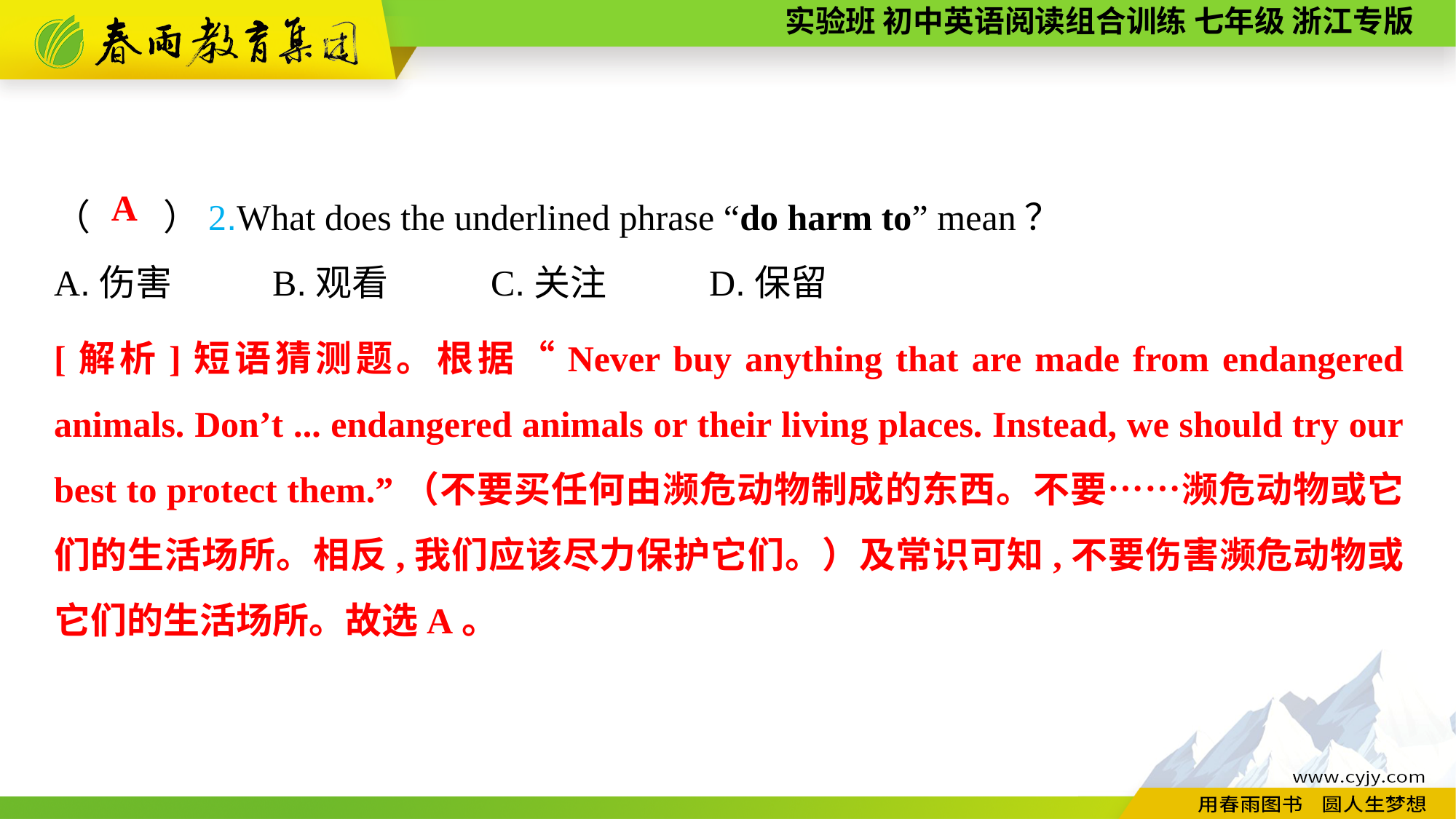

（　　）2.What does the underlined phrase “do harm to” mean？
A.伤害	B.观看	C.关注	D.保留
A
[解析]短语猜测题。根据“Never buy anything that are made from endangered animals. Don’t ... endangered animals or their living places. Instead, we should try our best to protect them.”（不要买任何由濒危动物制成的东西。不要……濒危动物或它们的生活场所。相反,我们应该尽力保护它们。）及常识可知,不要伤害濒危动物或它们的生活场所。故选A。